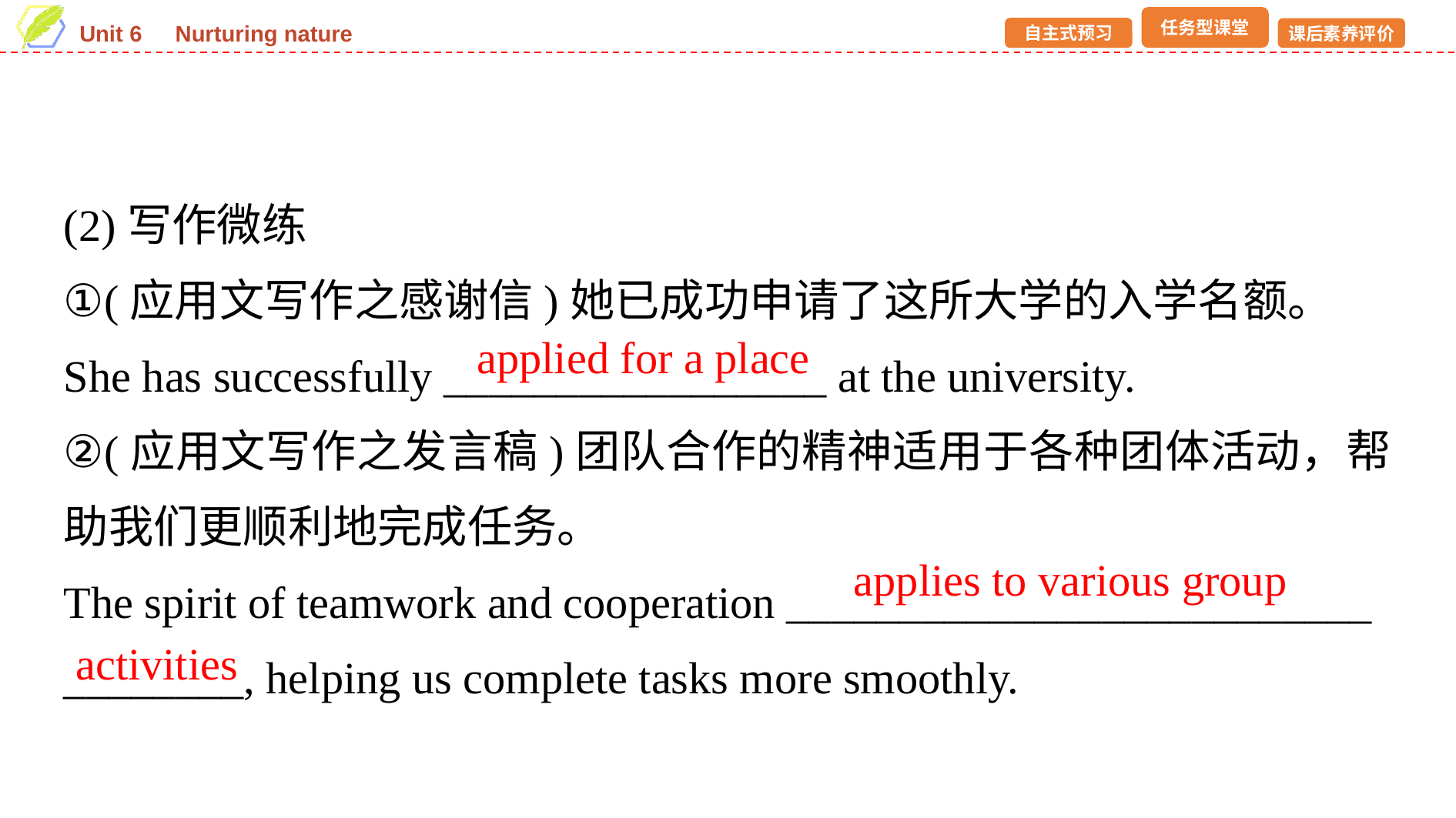

(2)写作微练
①(应用文写作之感谢信)她已成功申请了这所大学的入学名额。
She has successfully _________________ at the university.
②(应用文写作之发言稿)团队合作的精神适用于各种团体活动，帮助我们更顺利地完成任务。
The spirit of teamwork and cooperation __________________________
________, helping us complete tasks more smoothly.
applied for a place
applies to various group
activities